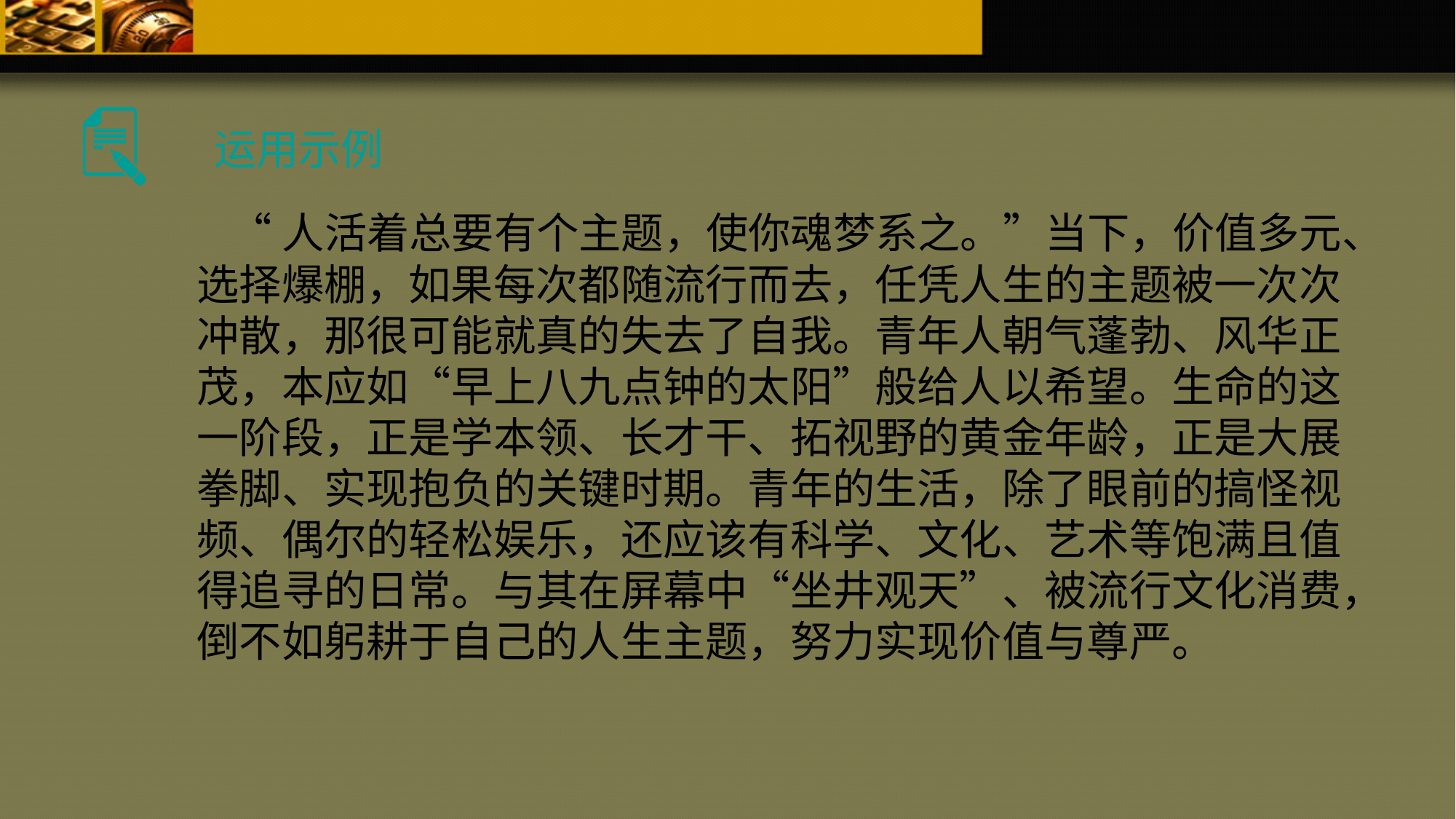

运用示例
   “人活着总要有个主题，使你魂梦系之。”当下，价值多元、选择爆棚，如果每次都随流行而去，任凭人生的主题被一次次冲散，那很可能就真的失去了自我。青年人朝气蓬勃、风华正茂，本应如“早上八九点钟的太阳”般给人以希望。生命的这一阶段，正是学本领、长才干、拓视野的黄金年龄，正是大展拳脚、实现抱负的关键时期。青年的生活，除了眼前的搞怪视频、偶尔的轻松娱乐，还应该有科学、文化、艺术等饱满且值得追寻的日常。与其在屏幕中“坐井观天”、被流行文化消费，倒不如躬耕于自己的人生主题，努力实现价值与尊严。